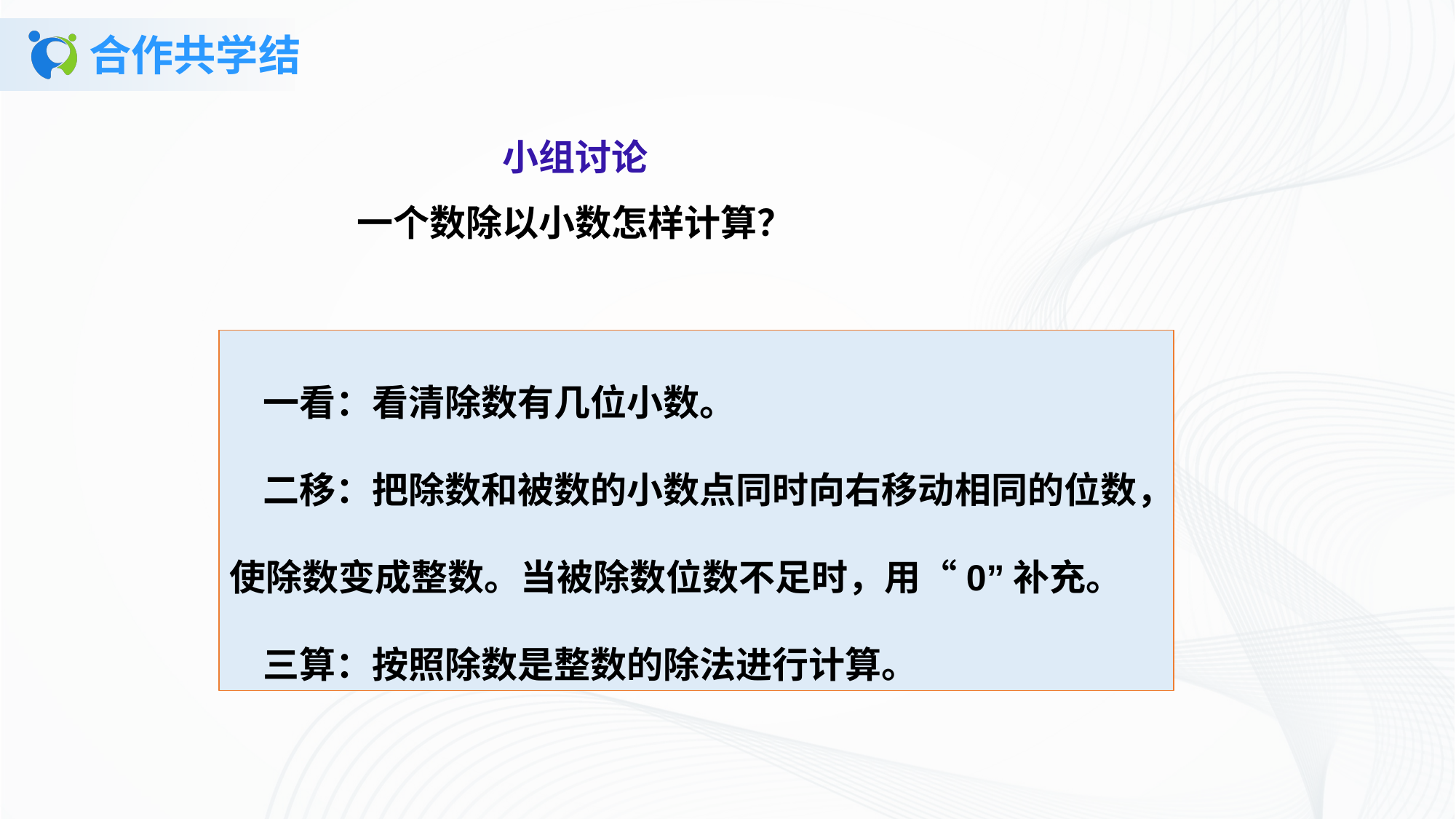

# 合作共学结
小组讨论
一个数除以小数怎样计算？
   一看：看清除数有几位小数。
   二移：把除数和被数的小数点同时向右移动相同的位数，使除数变成整数。当被除数位数不足时，用“0”补充。
   三算：按照除数是整数的除法进行计算。